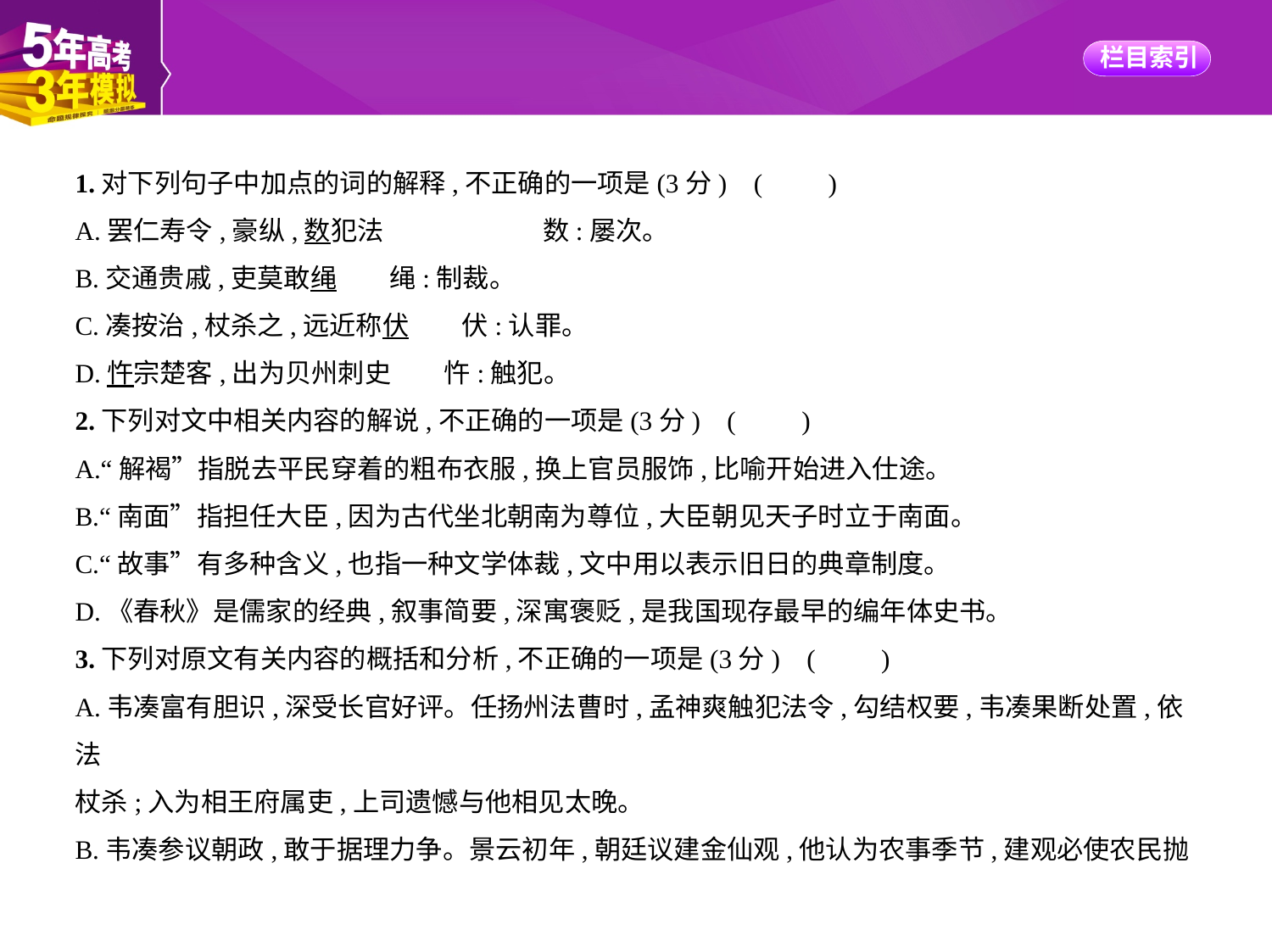

1.对下列句子中加点的词的解释,不正确的一项是(3分) (　　)
A.罢仁寿令,豪纵,数犯法　　　　　　数:屡次。
B.交通贵戚,吏莫敢绳　　绳:制裁。
C.凑按治,杖杀之,远近称伏　　伏:认罪。
D.忤宗楚客,出为贝州刺史　　忤:触犯。
2.下列对文中相关内容的解说,不正确的一项是(3分) (　　)
A.“解褐”指脱去平民穿着的粗布衣服,换上官员服饰,比喻开始进入仕途。
B.“南面”指担任大臣,因为古代坐北朝南为尊位,大臣朝见天子时立于南面。
C.“故事”有多种含义,也指一种文学体裁,文中用以表示旧日的典章制度。
D.《春秋》是儒家的经典,叙事简要,深寓褒贬,是我国现存最早的编年体史书。
3.下列对原文有关内容的概括和分析,不正确的一项是(3分) (　　)
A.韦凑富有胆识,深受长官好评。任扬州法曹时,孟神爽触犯法令,勾结权要,韦凑果断处置,依法
杖杀;入为相王府属吏,上司遗憾与他相见太晚。
B.韦凑参议朝政,敢于据理力争。景云初年,朝廷议建金仙观,他认为农事季节,建观必使农民抛